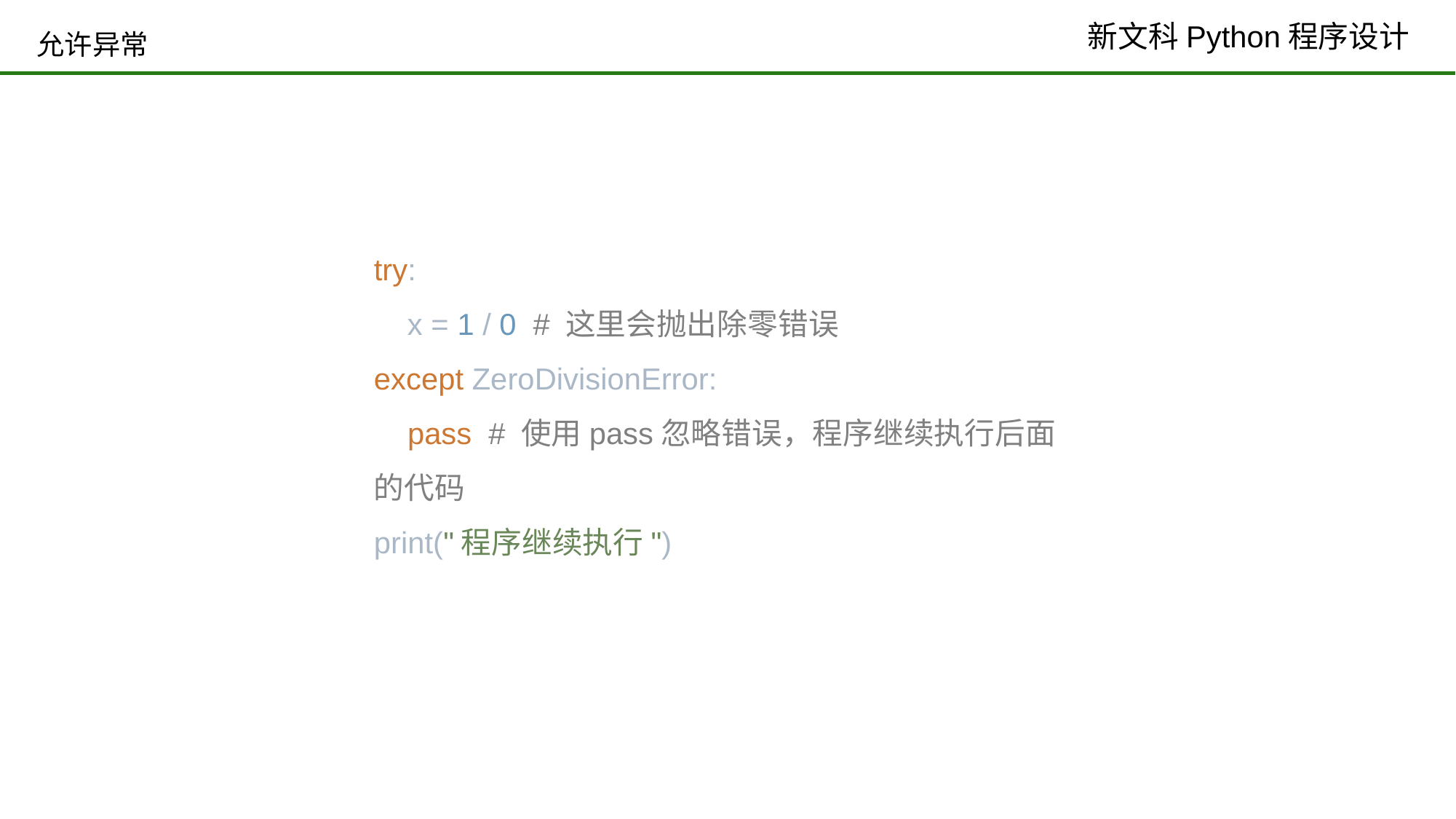

# 允许异常
try:
    x = 1 / 0  # 这里会抛出除零错误
except ZeroDivisionError:
    pass  # 使用pass忽略错误，程序继续执行后面的代码
print("程序继续执行")